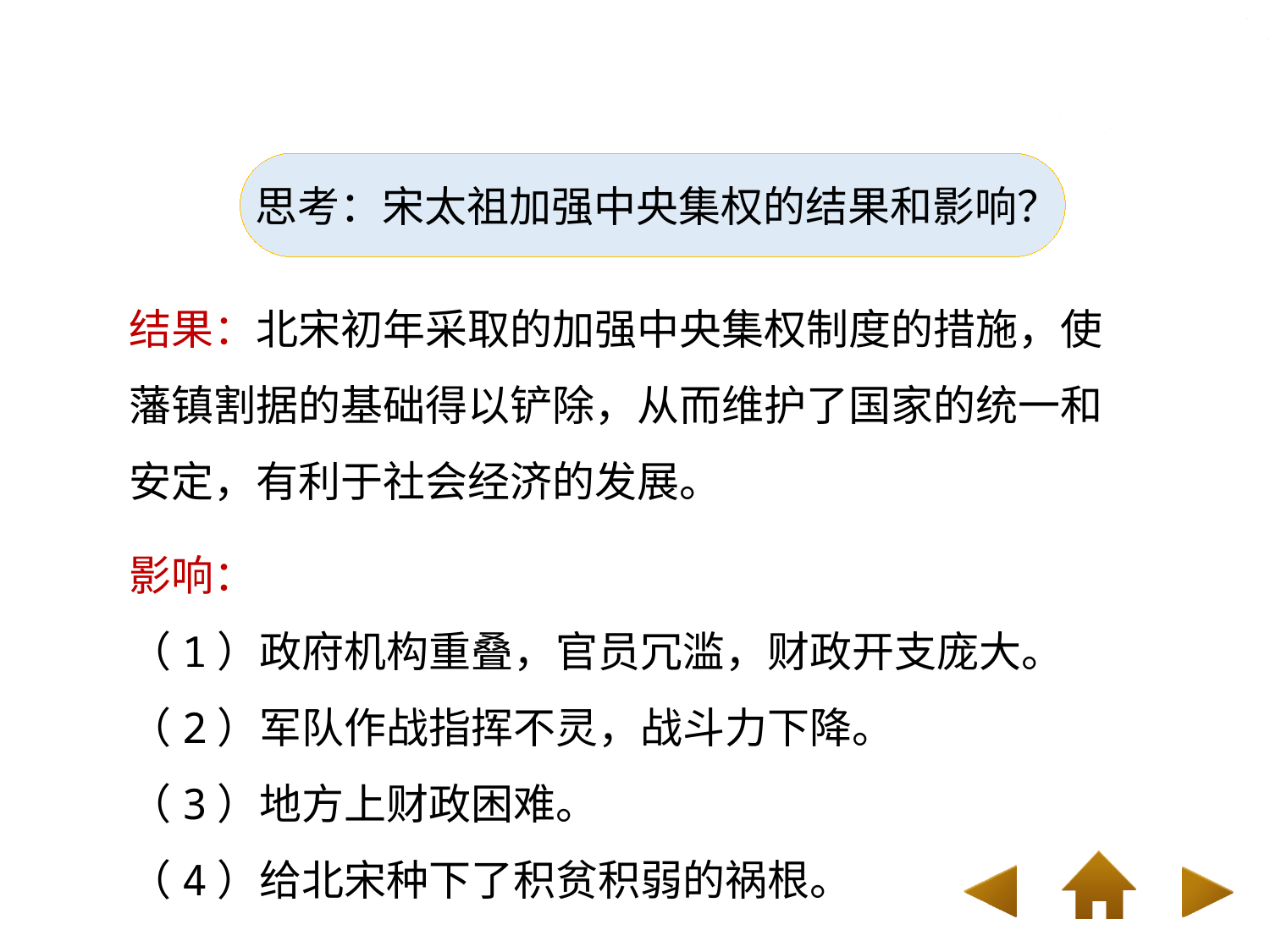

思考：宋太祖加强中央集权的结果和影响？
结果：北宋初年采取的加强中央集权制度的措施，使藩镇割据的基础得以铲除，从而维护了国家的统一和安定，有利于社会经济的发展。
影响：
（1）政府机构重叠，官员冗滥，财政开支庞大。
（2）军队作战指挥不灵，战斗力下降。
（3）地方上财政困难。
（4）给北宋种下了积贫积弱的祸根。